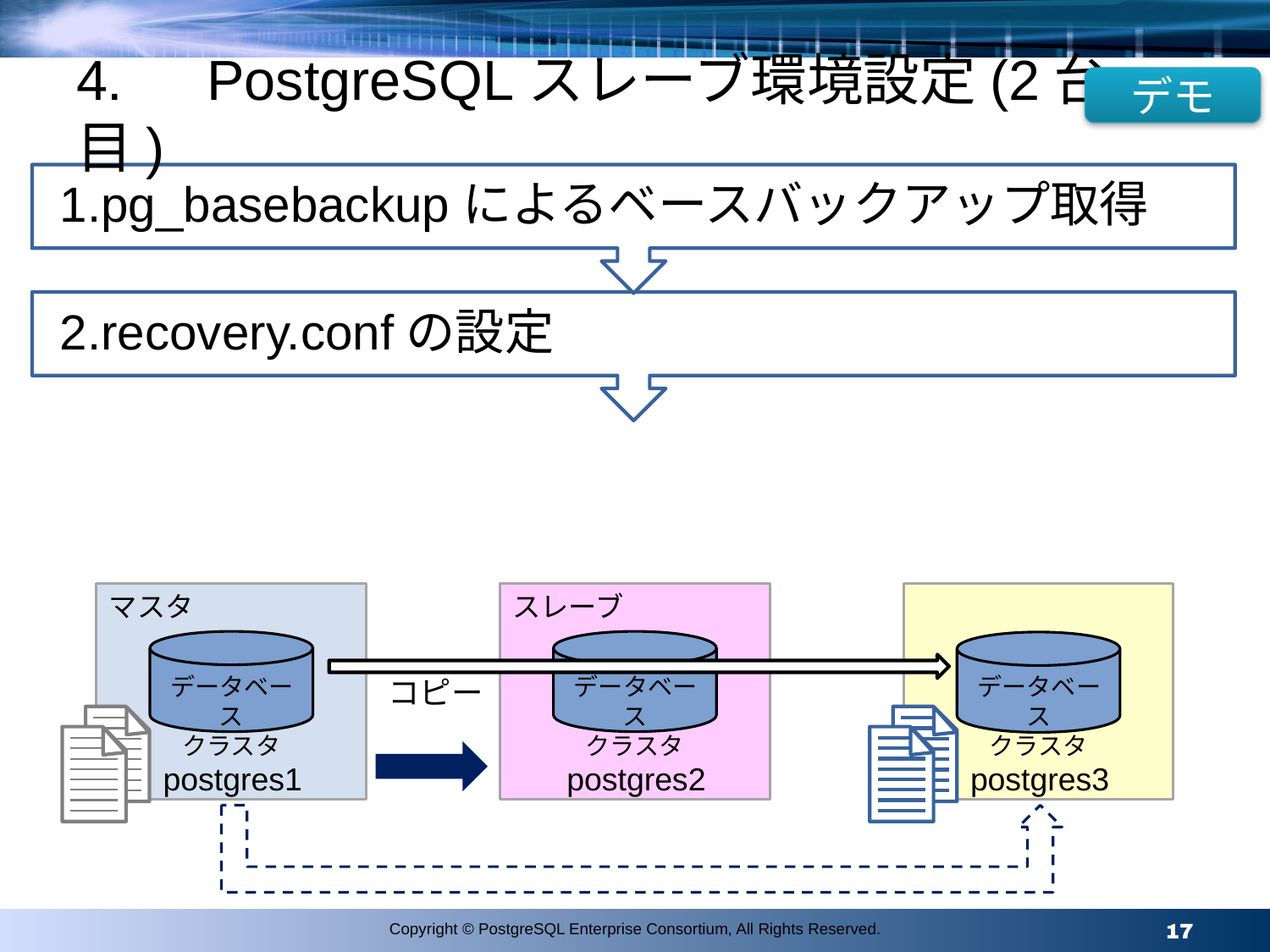

デモ
# 4.　PostgreSQLスレーブ環境設定(2台目)

2.recovery.confの設定
1.pg_basebackupによるベースバックアップ取得
マスタ
スレーブ

データベース
クラスタ
データベース
クラスタ
データベース
クラスタ

コピー

postgres1
postgres2
postgres3

17